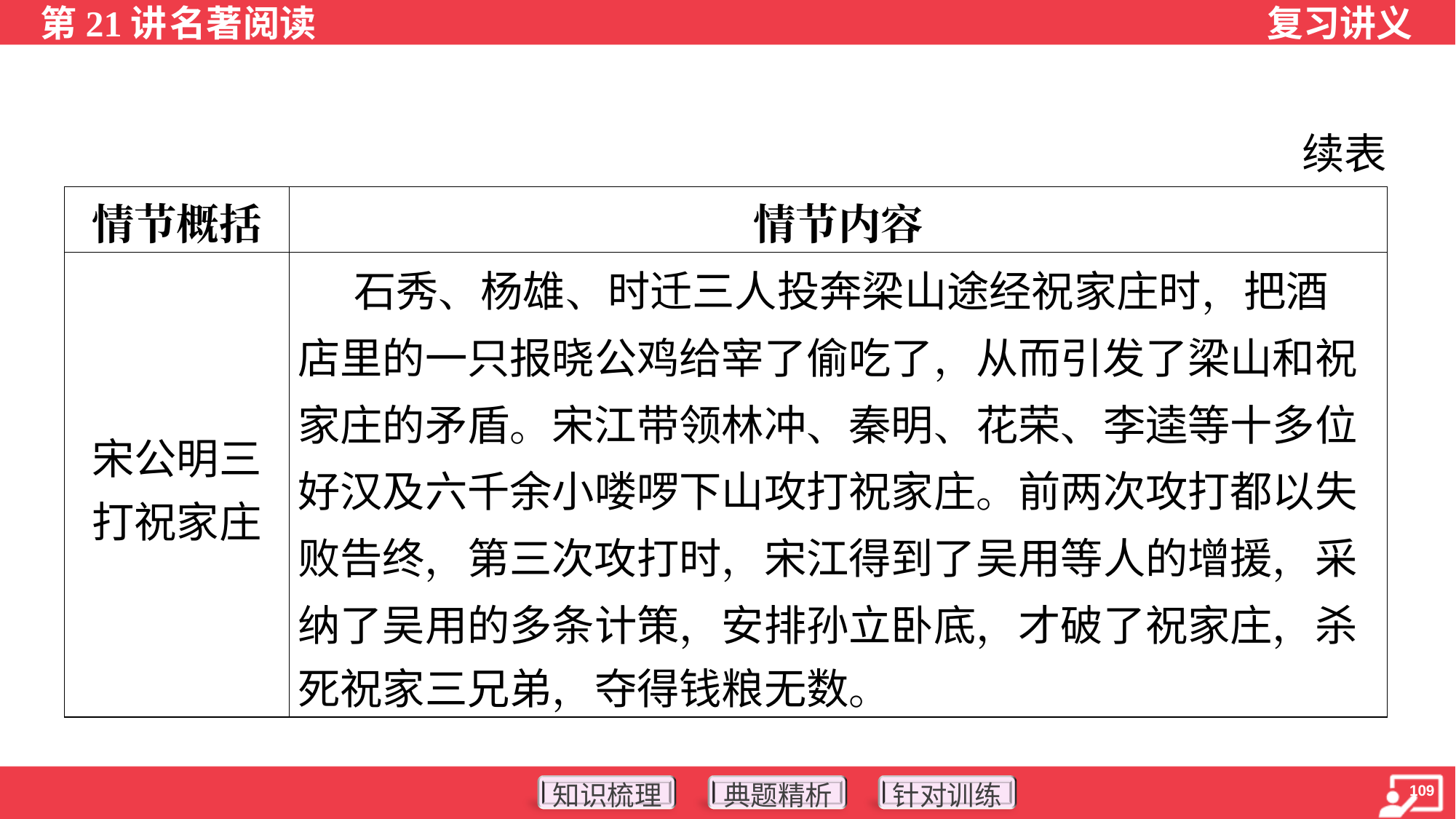

续表
| 情节概括 | 情节内容 |
| --- | --- |
| 宋公明三 打祝家庄 | 石秀、杨雄、时迁三人投奔梁山途经祝家庄时，把酒 店里的一只报晓公鸡给宰了偷吃了，从而引发了梁山和祝 家庄的矛盾。宋江带领林冲、秦明、花荣、李逵等十多位 好汉及六千余小喽啰下山攻打祝家庄。前两次攻打都以失 败告终，第三次攻打时，宋江得到了吴用等人的增援，采 纳了吴用的多条计策，安排孙立卧底，才破了祝家庄，杀 死祝家三兄弟，夺得钱粮无数。 |